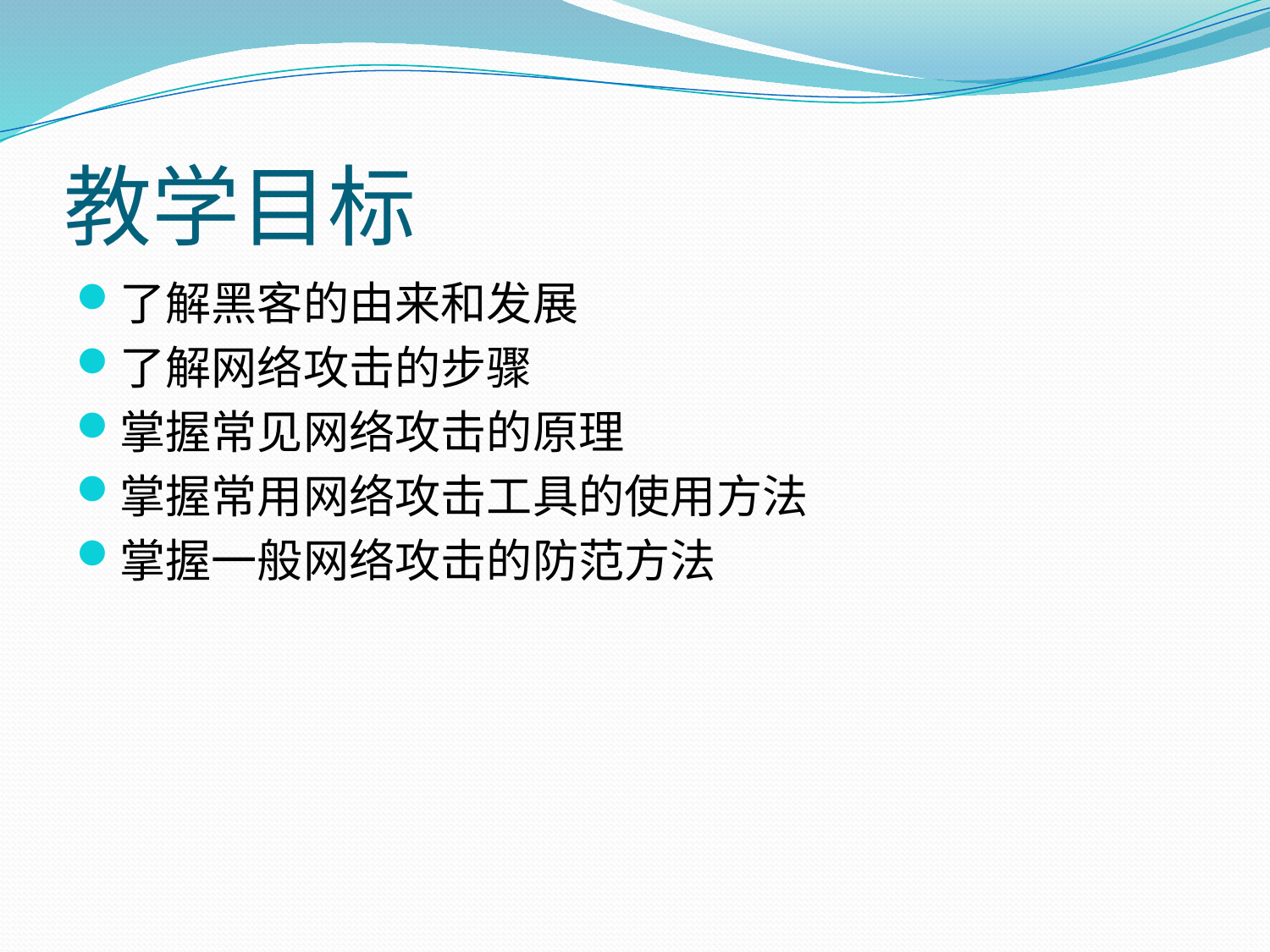

# 教学目标
了解黑客的由来和发展
了解网络攻击的步骤
掌握常见网络攻击的原理
掌握常用网络攻击工具的使用方法
掌握一般网络攻击的防范方法